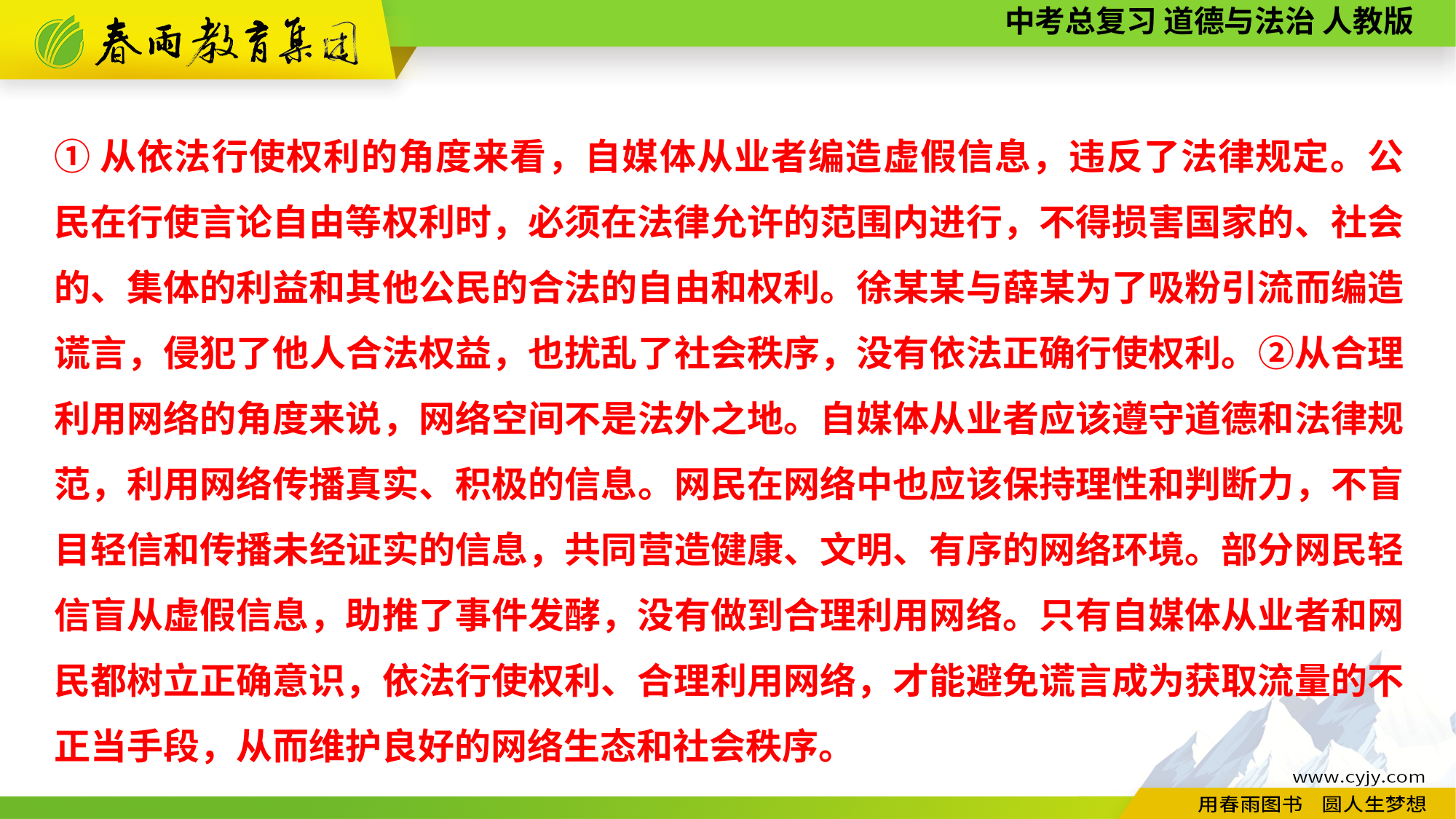

①从依法行使权利的角度来看，自媒体从业者编造虚假信息，违反了法律规定。公民在行使言论自由等权利时，必须在法律允许的范围内进行，不得损害国家的、社会的、集体的利益和其他公民的合法的自由和权利。徐某某与薛某为了吸粉引流而编造谎言，侵犯了他人合法权益，也扰乱了社会秩序，没有依法正确行使权利。②从合理利用网络的角度来说，网络空间不是法外之地。自媒体从业者应该遵守道德和法律规范，利用网络传播真实、积极的信息。网民在网络中也应该保持理性和判断力，不盲目轻信和传播未经证实的信息，共同营造健康、文明、有序的网络环境。部分网民轻信盲从虚假信息，助推了事件发酵，没有做到合理利用网络。只有自媒体从业者和网民都树立正确意识，依法行使权利、合理利用网络，才能避免谎言成为获取流量的不正当手段，从而维护良好的网络生态和社会秩序。